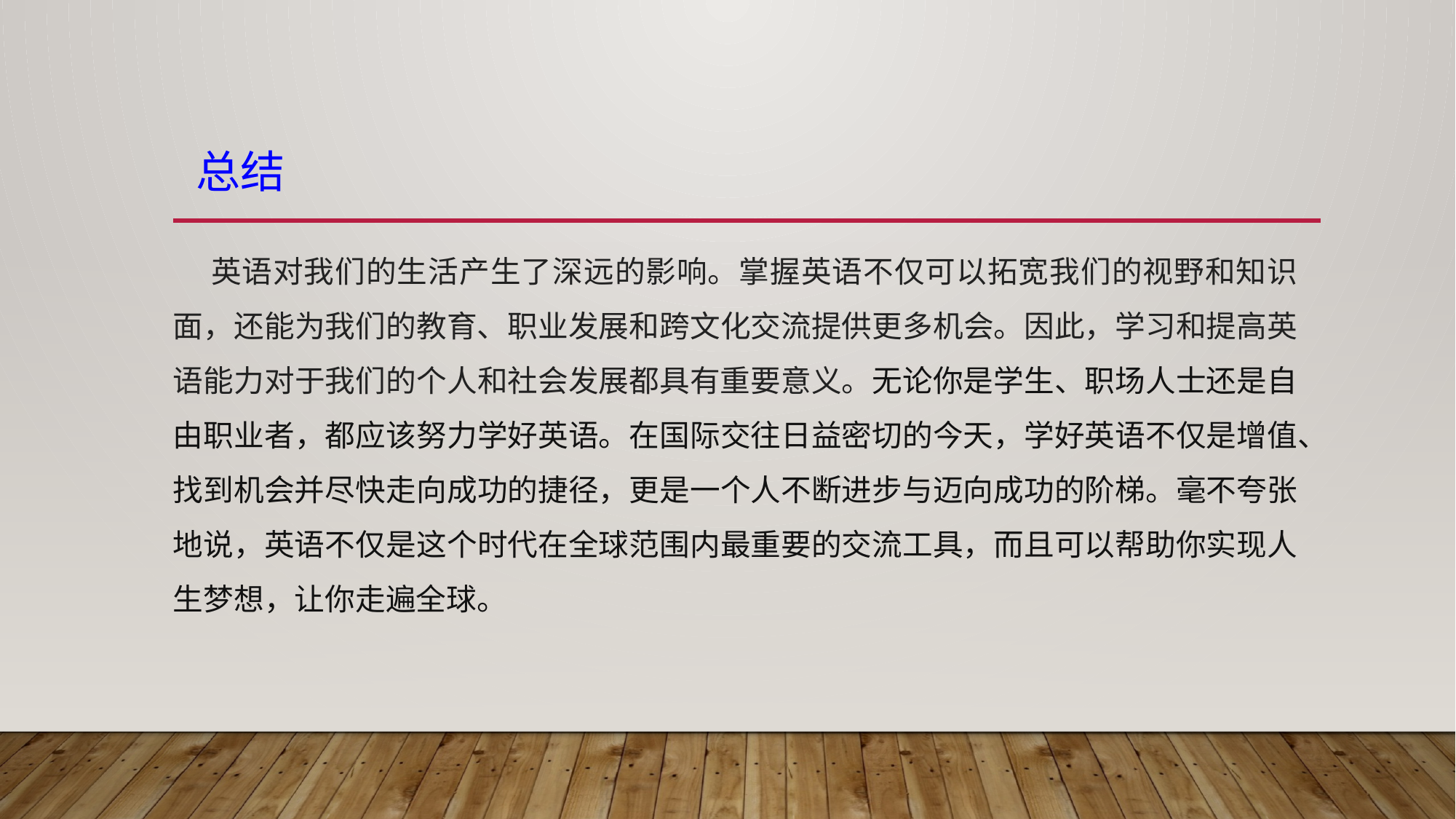

# 总结
    英语对我们的生活产生了深远的影响。掌握英语不仅可以拓宽我们的视野和知识面，还能为我们的教育、职业发展和跨文化交流提供更多机会。因此，学习和提高英语能力对于我们的个人和社会发展都具有重要意义。无论你是学生、职场人士还是自由职业者，都应该努力学好英语。在国际交往日益密切的今天，学好英语不仅是增值、找到机会并尽快走向成功的捷径，更是一个人不断进步与迈向成功的阶梯。毫不夸张地说，英语不仅是这个时代在全球范围内最重要的交流工具，而且可以帮助你实现人生梦想，让你走遍全球。